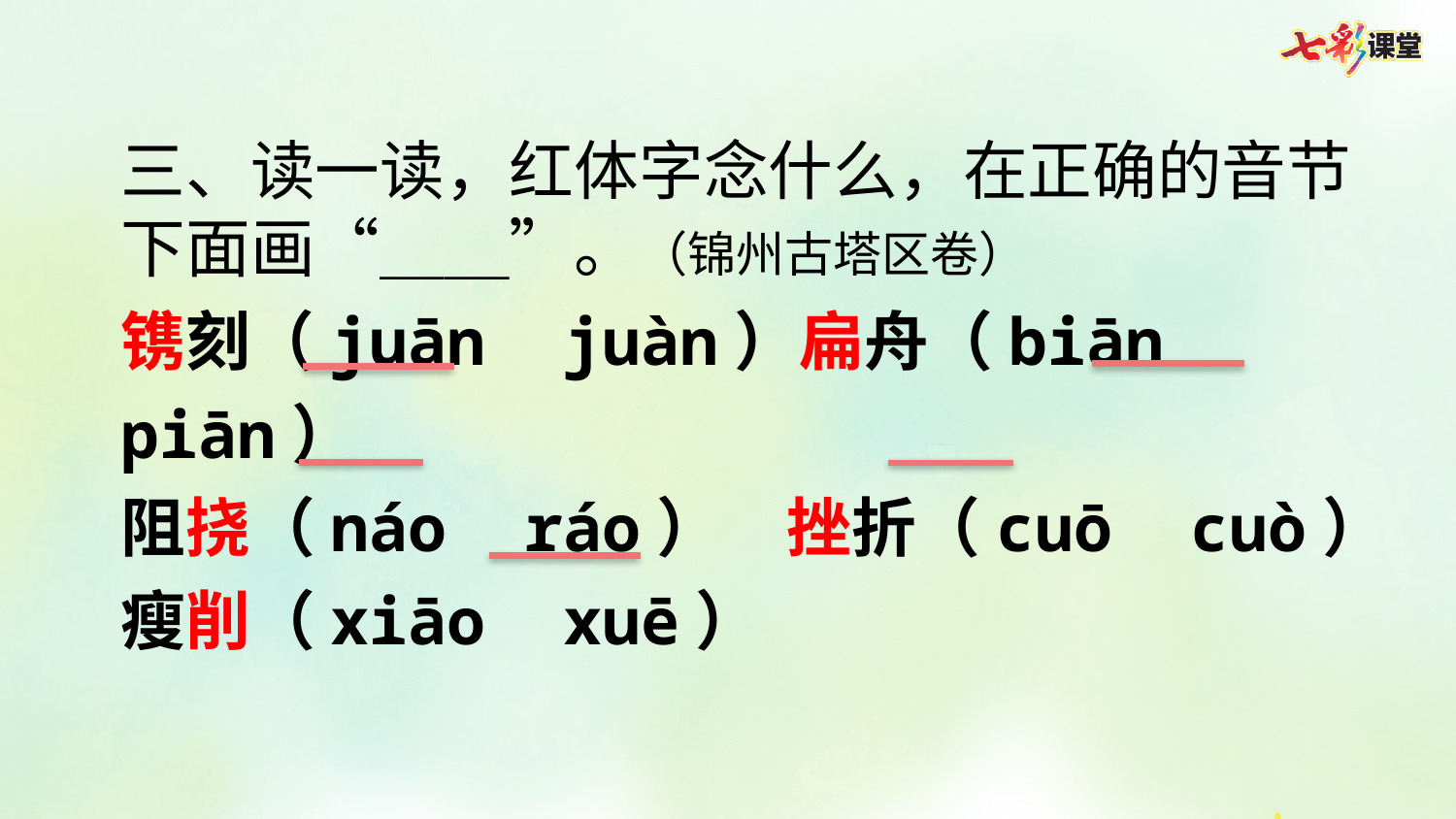

三、读一读，红体字念什么，在正确的音节下面画“＿＿”。（锦州古塔区卷）
镌刻（juān  juàn）扁舟（biān  piān）
阻挠（náo  ráo）  挫折（cuō  cuò）
瘦削（xiāo  xuē）